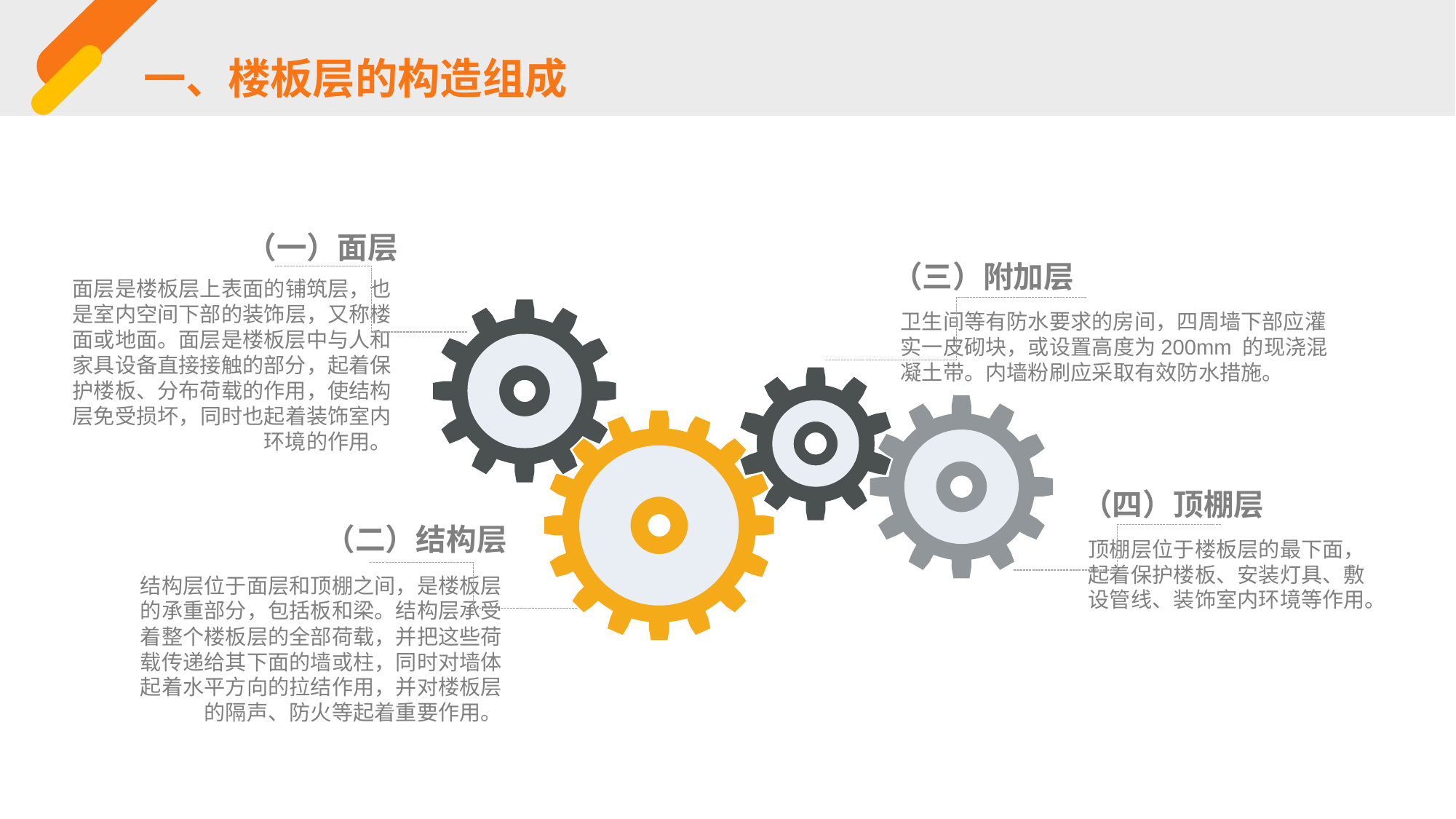

一、楼板层的构造组成
（一）面层
（三）附加层
面层是楼板层上表面的铺筑层，也是室内空间下部的装饰层，又称楼面或地面。面层是楼板层中与人和家具设备直接接触的部分，起着保护楼板、分布荷载的作用，使结构层免受损坏，同时也起着装饰室内环境的作用。

卫生间等有防水要求的房间，四周墙下部应灌实一皮砌块，或设置高度为200mm 的现浇混凝土带。内墙粉刷应采取有效防水措施。

（四）顶棚层
（二）结构层
顶棚层位于楼板层的最下面，起着保护楼板、安装灯具、敷设管线、装饰室内环境等作用。
结构层位于面层和顶棚之间，是楼板层的承重部分，包括板和梁。结构层承受着整个楼板层的全部荷载，并把这些荷载传递给其下面的墙或柱，同时对墙体起着水平方向的拉结作用，并对楼板层的隔声、防火等起着重要作用。